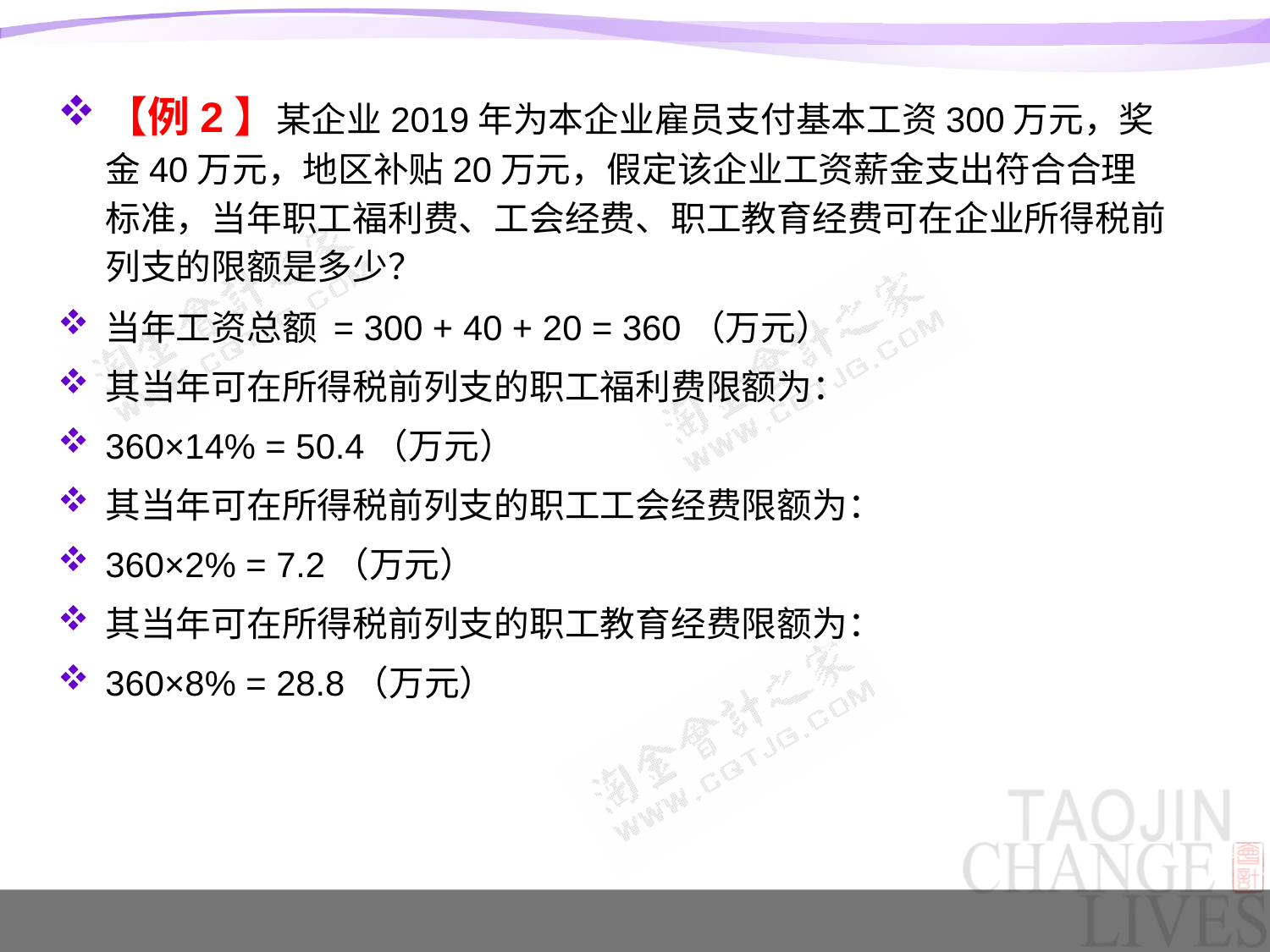

【例2】某企业2019年为本企业雇员支付基本工资300万元，奖金40万元，地区补贴20万元，假定该企业工资薪金支出符合合理标准，当年职工福利费、工会经费、职工教育经费可在企业所得税前列支的限额是多少？
当年工资总额 = 300 + 40 + 20 = 360（万元）
其当年可在所得税前列支的职工福利费限额为：
360×14% = 50.4（万元）
其当年可在所得税前列支的职工工会经费限额为：
360×2% = 7.2（万元）
其当年可在所得税前列支的职工教育经费限额为：
360×8% = 28.8（万元）